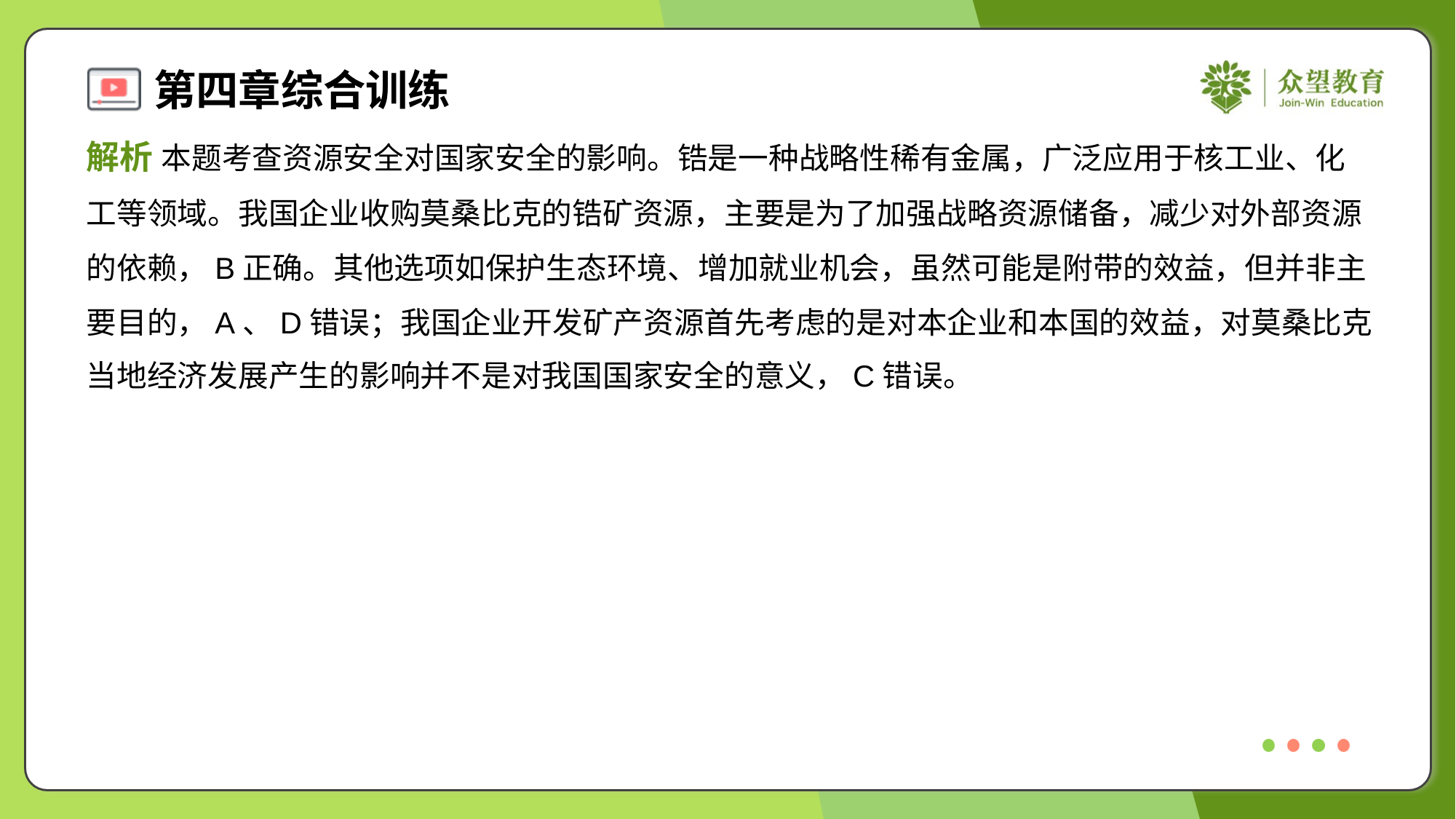

解析 本题考查资源安全对国家安全的影响。锆是一种战略性稀有金属，广泛应用于核工业、化
工等领域。我国企业收购莫桑比克的锆矿资源，主要是为了加强战略资源储备，减少对外部资源
的依赖，B正确。其他选项如保护生态环境、增加就业机会，虽然可能是附带的效益，但并非主
要目的，A、D错误；我国企业开发矿产资源首先考虑的是对本企业和本国的效益，对莫桑比克
当地经济发展产生的影响并不是对我国国家安全的意义，C错误。